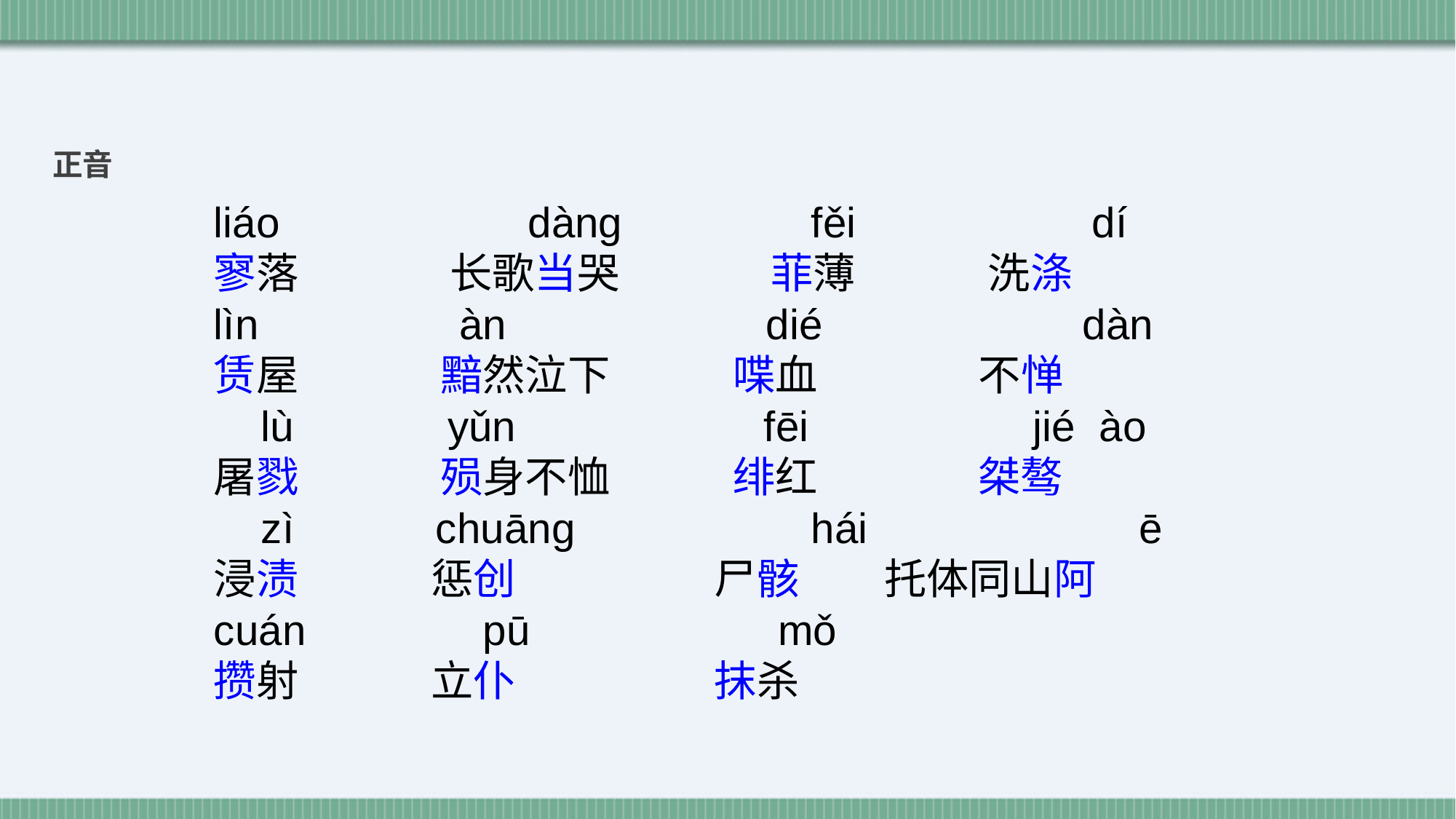

正音
liáo                     dàng                fěi                    dí
寥落                长歌当哭                菲薄              洗涤
lìn                 àn                      dié                      dàn
赁屋               黯然泣下             喋血                 不惮
    lù             yǔn                     fēi                   jié  ào
屠戮               殒身不恤             绯红                 桀骜
    zì            chuāng                    hái                       ē
浸渍              惩创                     尸骸         托体同山阿
cuán               pū                     mǒ
攒射              立仆                     抹杀